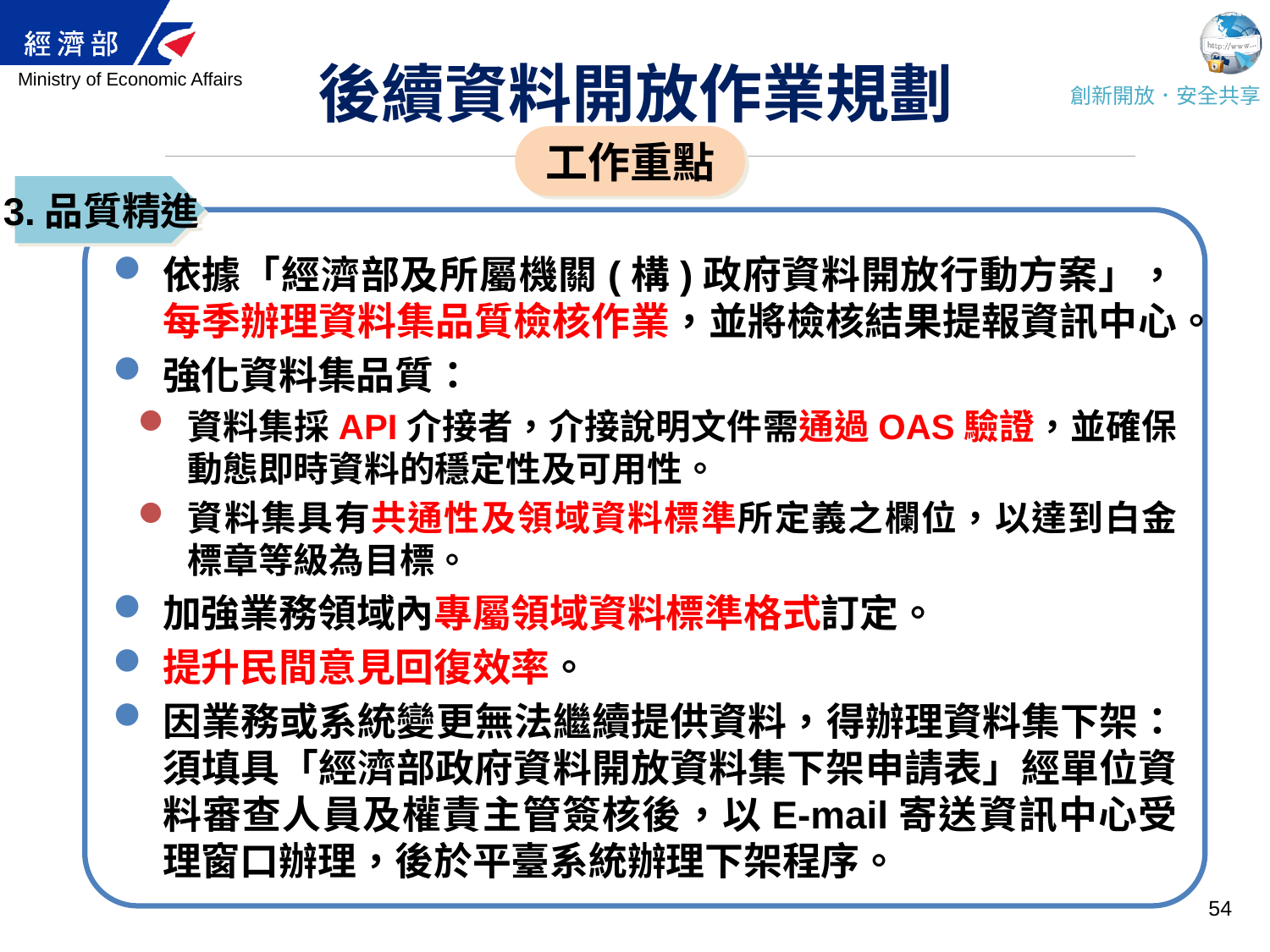

# 後續資料開放作業規劃
工作重點
3.品質精進
依據「經濟部及所屬機關(構)政府資料開放行動方案」，每季辦理資料集品質檢核作業，並將檢核結果提報資訊中心。
強化資料集品質：
資料集採API介接者，介接說明文件需通過OAS驗證，並確保動態即時資料的穩定性及可用性。
資料集具有共通性及領域資料標準所定義之欄位，以達到白金標章等級為目標。
加強業務領域內專屬領域資料標準格式訂定。
提升民間意見回復效率。
因業務或系統變更無法繼續提供資料，得辦理資料集下架：須填具「經濟部政府資料開放資料集下架申請表」經單位資料審查人員及權責主管簽核後，以E-mail寄送資訊中心受理窗口辦理，後於平臺系統辦理下架程序。

54